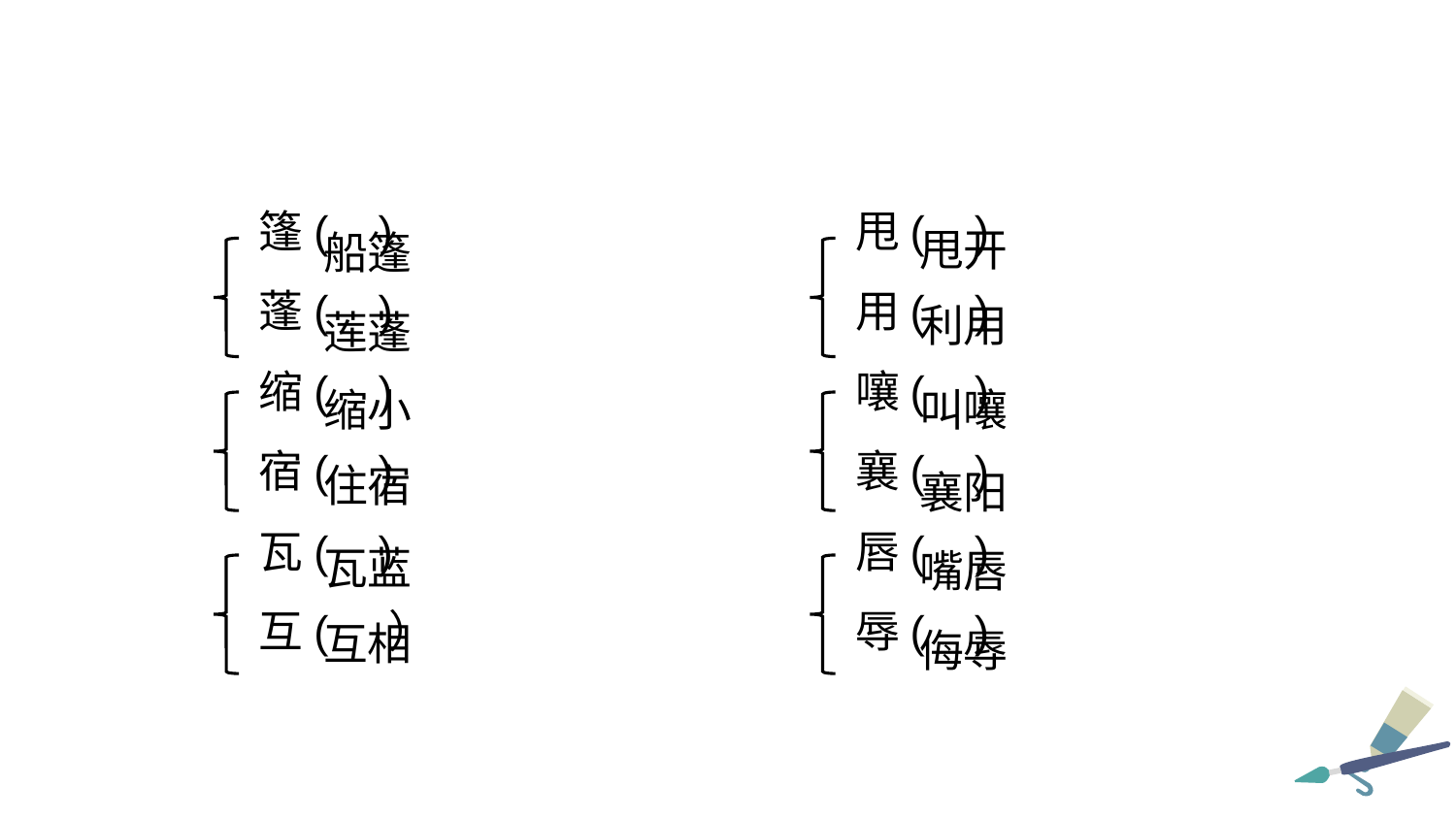

篷(    )
蓬(    )
缩(    )
宿(    )
瓦(    )
互(    ）

甩(    )
用(    )
嚷(    )
襄(    )
唇(    )
辱(    )
甩开
船篷

利用
莲蓬
叫嚷
缩小

住宿
襄阳
瓦蓝
嘴唇

互相
侮辱